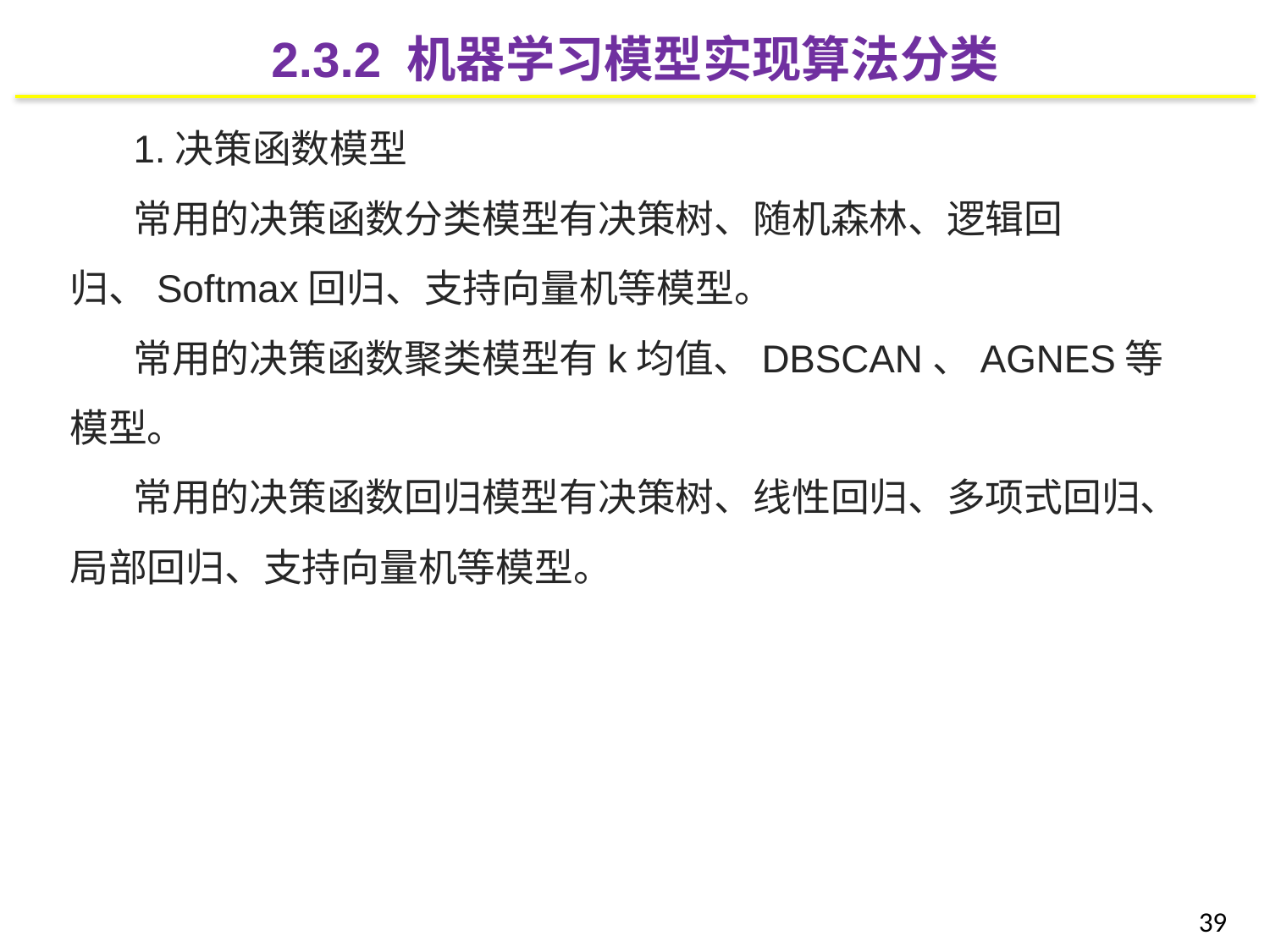

2.3.2 机器学习模型实现算法分类
1.决策函数模型
常用的决策函数分类模型有决策树、随机森林、逻辑回归、Softmax回归、支持向量机等模型。
常用的决策函数聚类模型有k均值、DBSCAN、AGNES等模型。
常用的决策函数回归模型有决策树、线性回归、多项式回归、局部回归、支持向量机等模型。

39